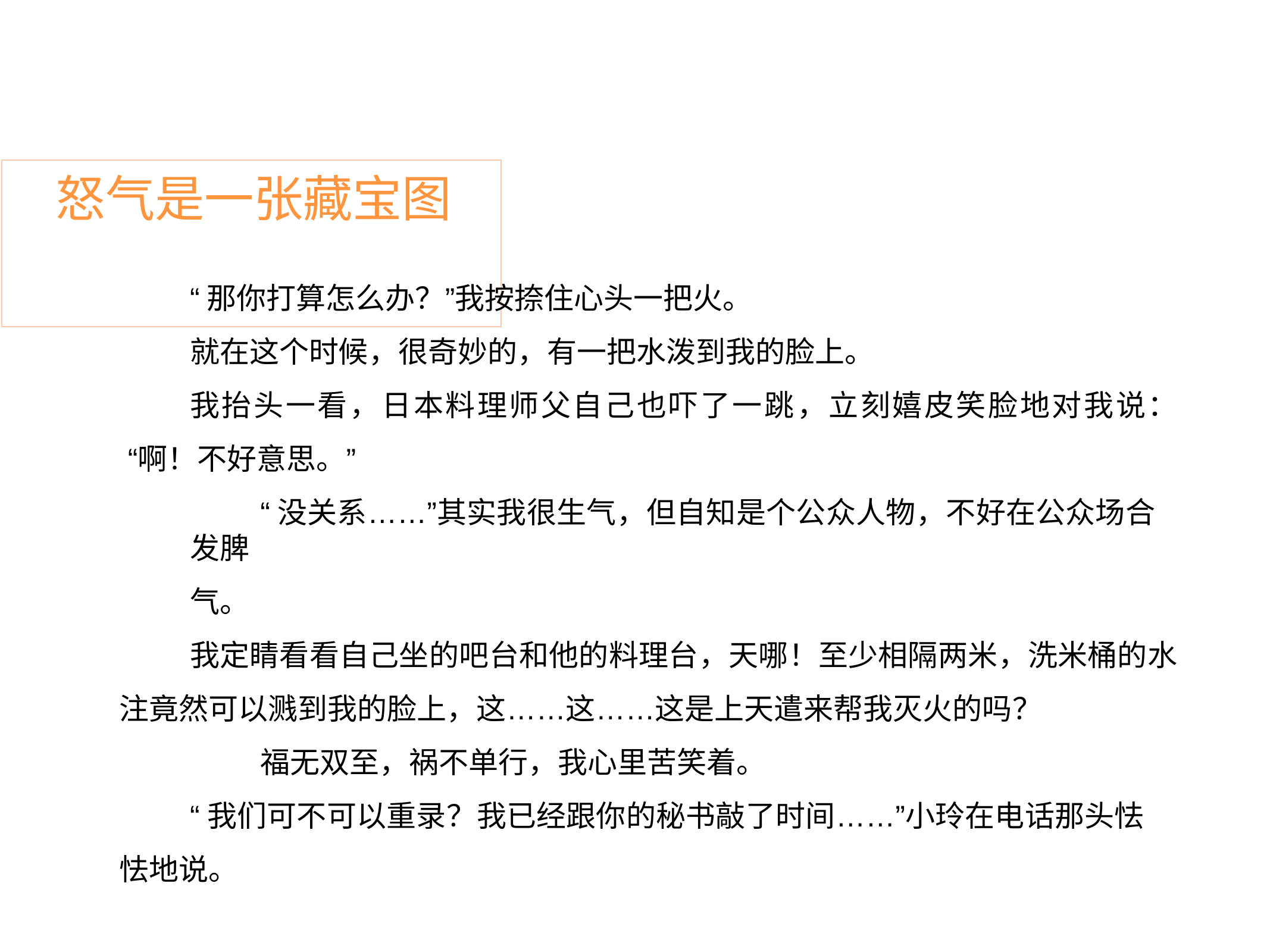

# 怒气是一张藏宝图
“那你打算怎么办？”我按捺住心头一把火。
就在这个时候，很奇妙的，有一把水泼到我的脸上。
我抬头一看，日本料理师父自己也吓了一跳，立刻嬉皮笑脸地对我说：  “啊！不好意思。”
“没关系……”其实我很生气，但自知是个公众人物，不好在公众场合发脾
气。
我定睛看看自己坐的吧台和他的料理台，天哪！至少相隔两米，洗米桶的水 注竟然可以溅到我的脸上，这……这……这是上天遣来帮我灭火的吗？
福无双至，祸不单行，我心里苦笑着。
“我们可不可以重录？我已经跟你的秘书敲了时间……”小玲在电话那头怯 怯地说。